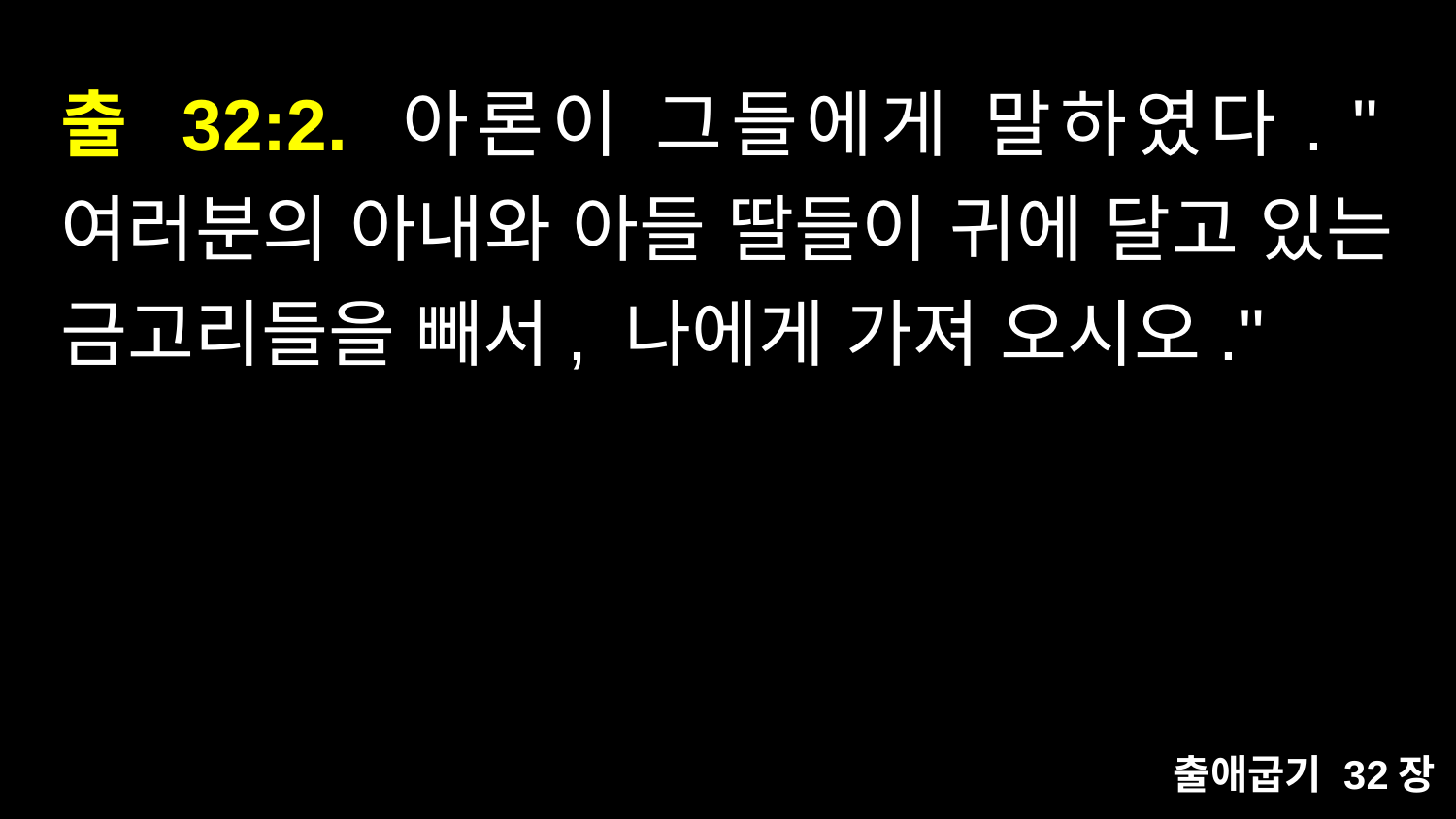

# 출 32:2. 아론이 그들에게 말하였다. "여러분의 아내와 아들 딸들이 귀에 달고 있는 금고리들을 빼서, 나에게 가져 오시오."
출애굽기 32장